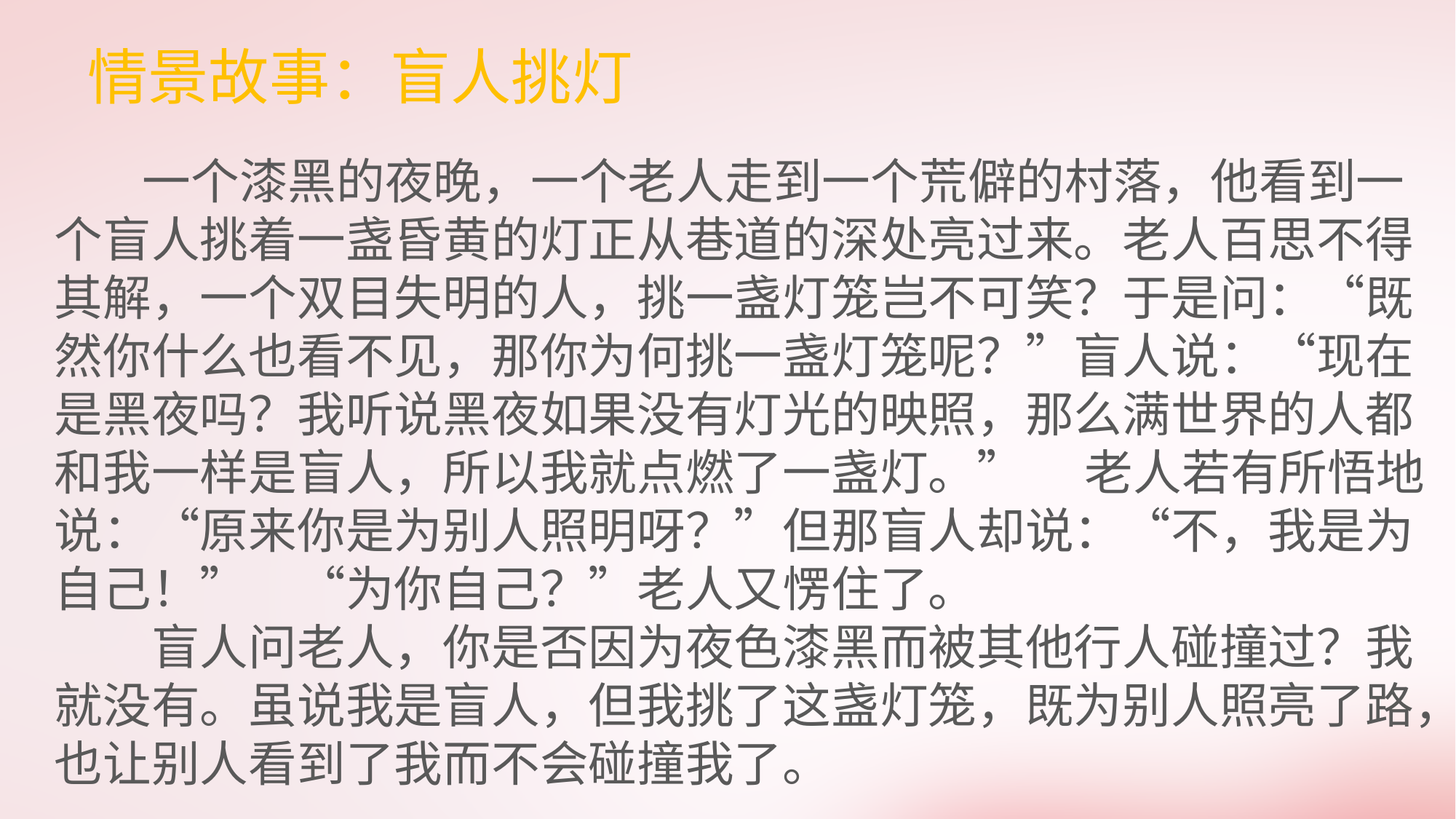

情景故事：盲人挑灯
       一个漆黑的夜晚，一个老人走到一个荒僻的村落，他看到一个盲人挑着一盏昏黄的灯正从巷道的深处亮过来。老人百思不得其解，一个双目失明的人，挑一盏灯笼岂不可笑？于是问：“既然你什么也看不见，那你为何挑一盏灯笼呢？”盲人说：“现在是黑夜吗？我听说黑夜如果没有灯光的映照，那么满世界的人都和我一样是盲人，所以我就点燃了一盏灯。”　 老人若有所悟地说：“原来你是为别人照明呀？”但那盲人却说：“不，我是为自己！”　“为你自己？”老人又愣住了。
　　盲人问老人，你是否因为夜色漆黑而被其他行人碰撞过？我就没有。虽说我是盲人，但我挑了这盏灯笼，既为别人照亮了路，也让别人看到了我而不会碰撞我了。